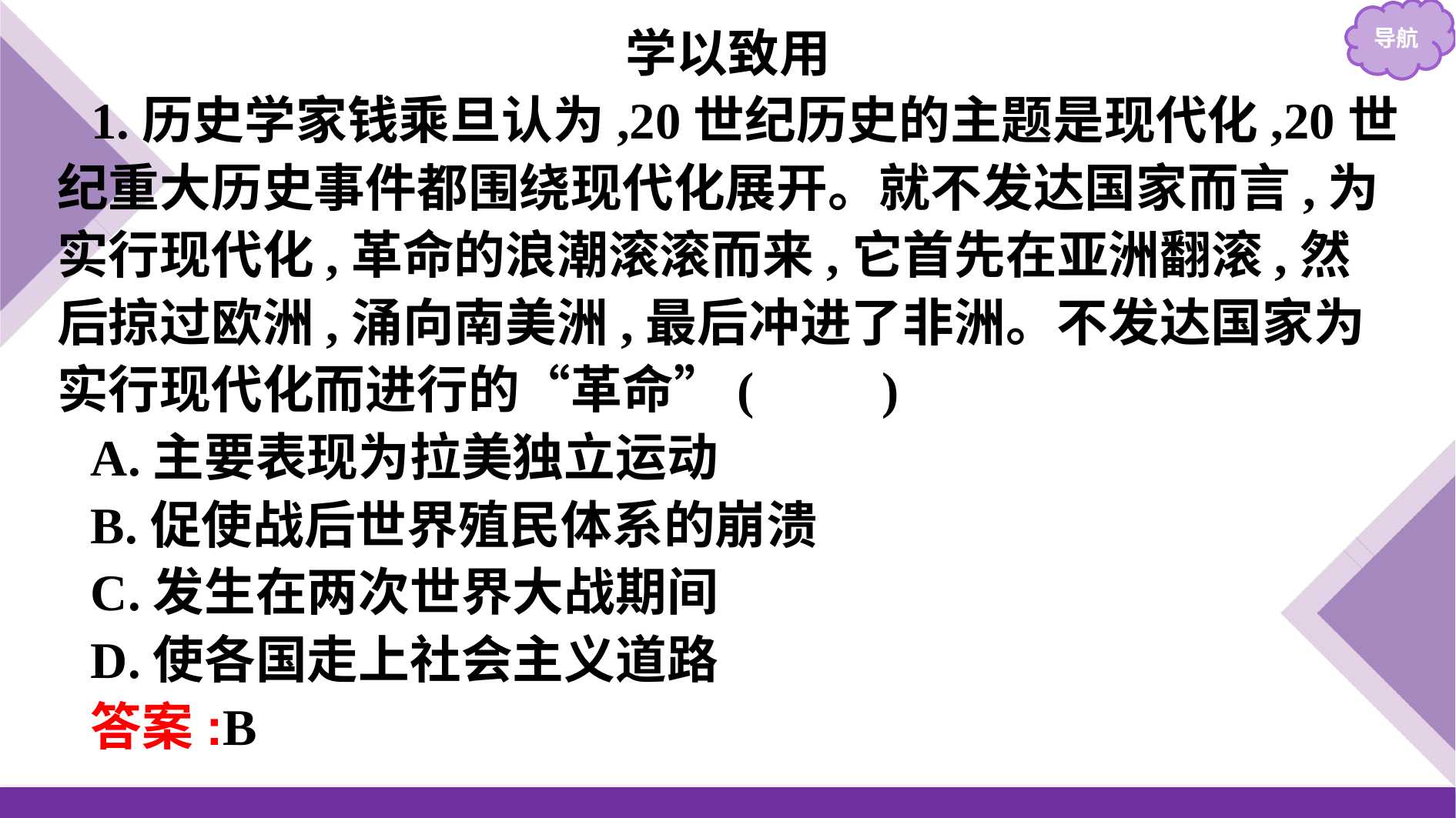

学以致用
1.历史学家钱乘旦认为,20世纪历史的主题是现代化,20世纪重大历史事件都围绕现代化展开。就不发达国家而言,为实行现代化,革命的浪潮滚滚而来,它首先在亚洲翻滚,然后掠过欧洲,涌向南美洲,最后冲进了非洲。不发达国家为实行现代化而进行的“革命”(　　)
A.主要表现为拉美独立运动
B.促使战后世界殖民体系的崩溃
C.发生在两次世界大战期间
D.使各国走上社会主义道路
答案:B